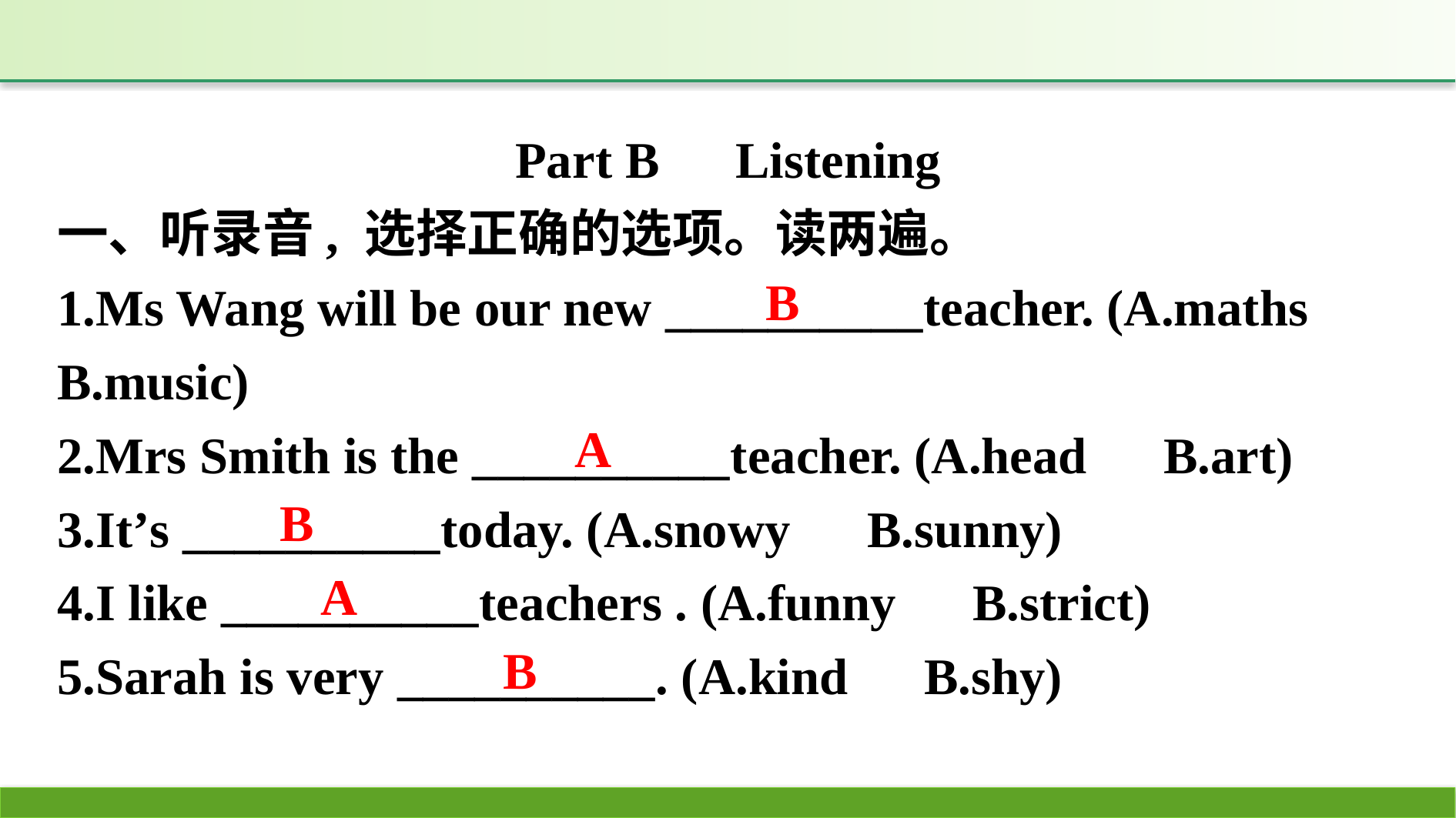

Part B　Listening
一、听录音, 选择正确的选项。读两遍。
1.Ms Wang will be our new __________teacher. (A.maths　B.music)
2.Mrs Smith is the __________teacher. (A.head　B.art)
3.It’s __________today. (A.snowy　B.sunny)
4.I like __________teachers . (A.funny　B.strict)
5.Sarah is very __________. (A.kind　B.shy)
B
A
B
A
B